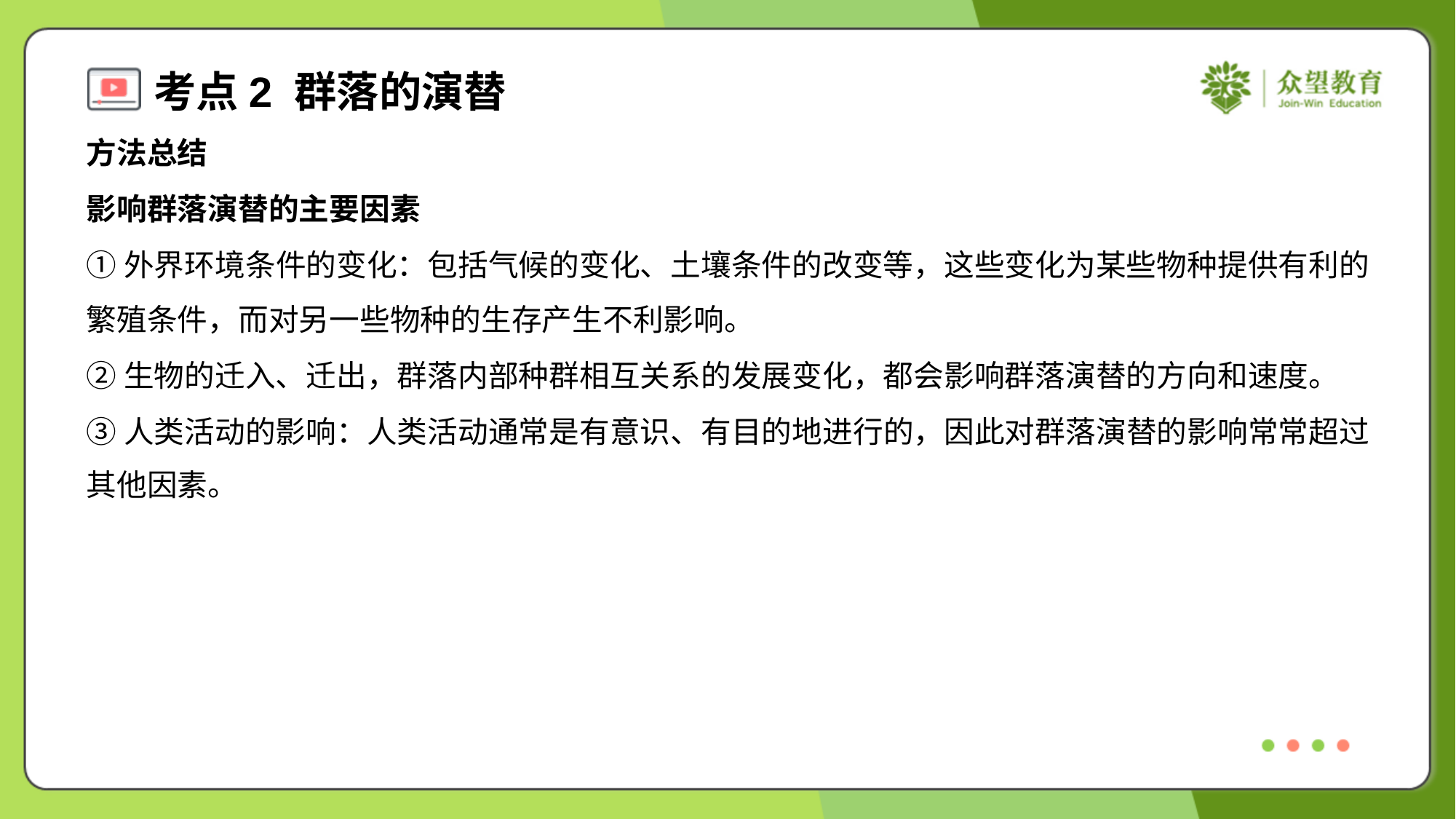

方法总结
影响群落演替的主要因素
①外界环境条件的变化：包括气候的变化、土壤条件的改变等，这些变化为某些物种提供有利的
繁殖条件，而对另一些物种的生存产生不利影响。
②生物的迁入、迁出，群落内部种群相互关系的发展变化，都会影响群落演替的方向和速度。
③人类活动的影响：人类活动通常是有意识、有目的地进行的，因此对群落演替的影响常常超过
其他因素。